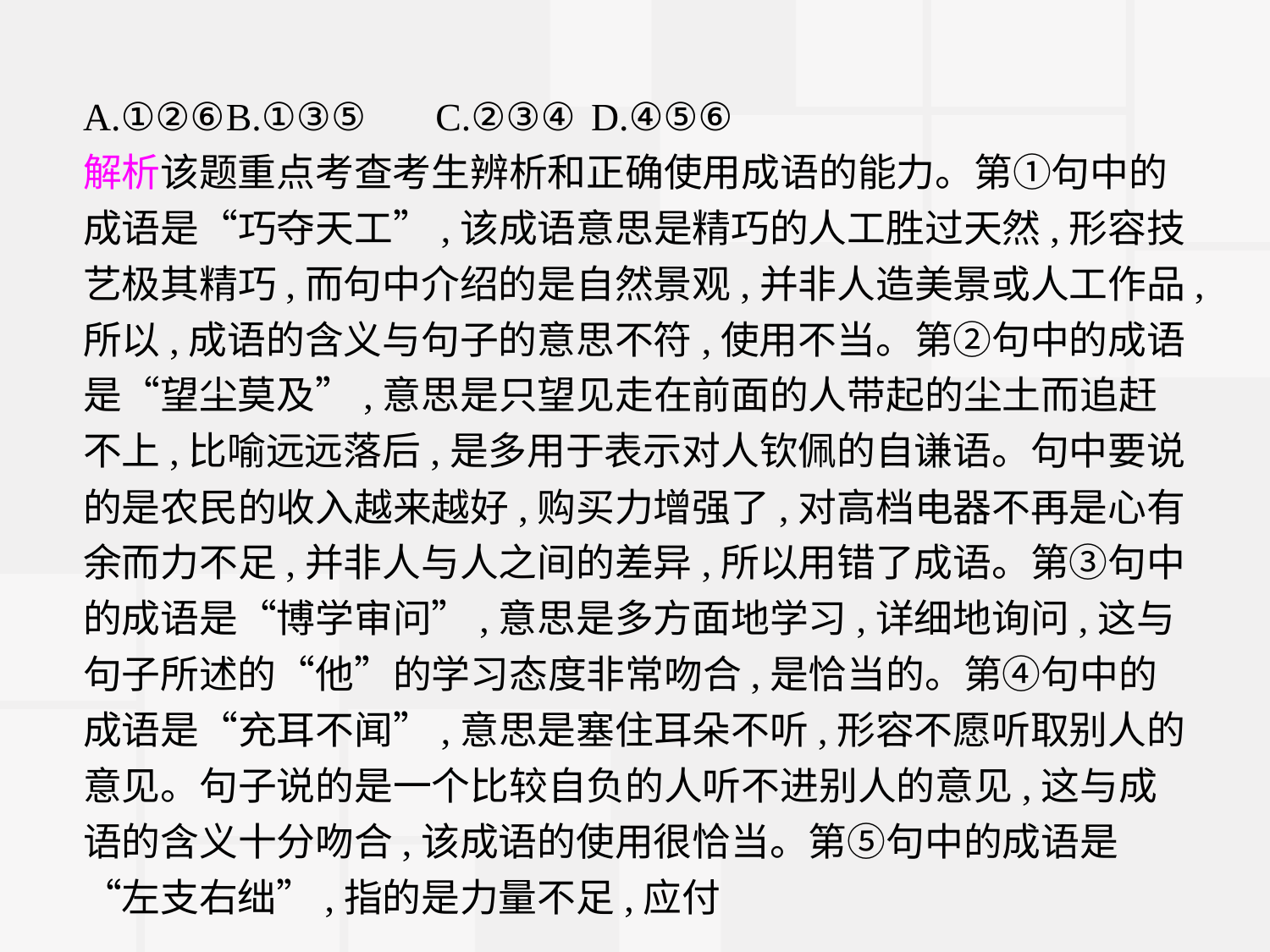

A.①②⑥	B.①③⑤	C.②③④	D.④⑤⑥
解析该题重点考查考生辨析和正确使用成语的能力。第①句中的成语是“巧夺天工”,该成语意思是精巧的人工胜过天然,形容技艺极其精巧,而句中介绍的是自然景观,并非人造美景或人工作品,所以,成语的含义与句子的意思不符,使用不当。第②句中的成语是“望尘莫及”,意思是只望见走在前面的人带起的尘土而追赶不上,比喻远远落后,是多用于表示对人钦佩的自谦语。句中要说的是农民的收入越来越好,购买力增强了,对高档电器不再是心有余而力不足,并非人与人之间的差异,所以用错了成语。第③句中的成语是“博学审问”,意思是多方面地学习,详细地询问,这与句子所述的“他”的学习态度非常吻合,是恰当的。第④句中的成语是“充耳不闻”,意思是塞住耳朵不听,形容不愿听取别人的意见。句子说的是一个比较自负的人听不进别人的意见,这与成语的含义十分吻合,该成语的使用很恰当。第⑤句中的成语是“左支右绌”,指的是力量不足,应付